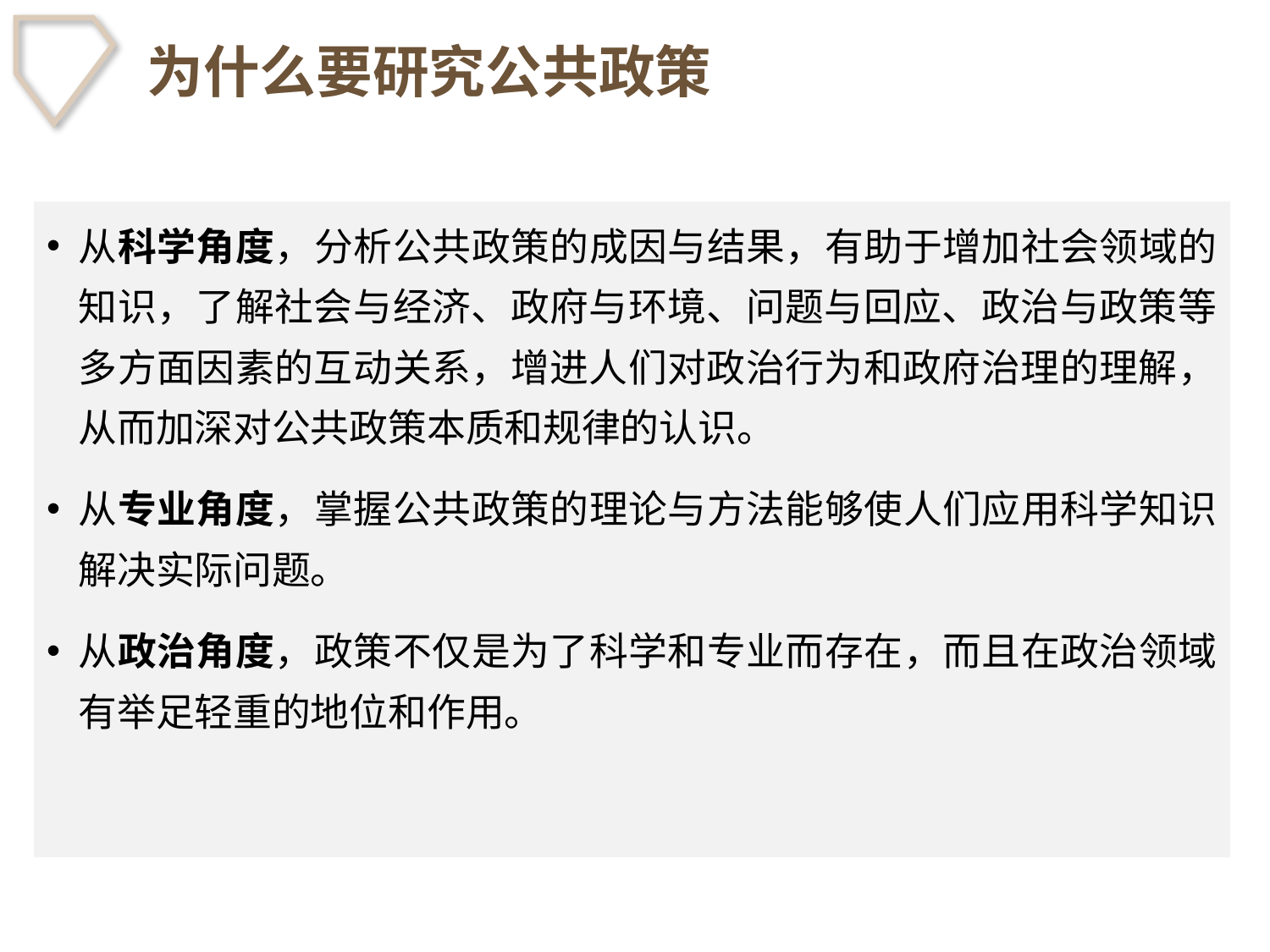

# 为什么要研究公共政策
从科学角度，分析公共政策的成因与结果，有助于增加社会领域的知识，了解社会与经济、政府与环境、问题与回应、政治与政策等多方面因素的互动关系，增进人们对政治行为和政府治理的理解，从而加深对公共政策本质和规律的认识。
从专业角度，掌握公共政策的理论与方法能够使人们应用科学知识解决实际问题。
从政治角度，政策不仅是为了科学和专业而存在，而且在政治领域有举足轻重的地位和作用。